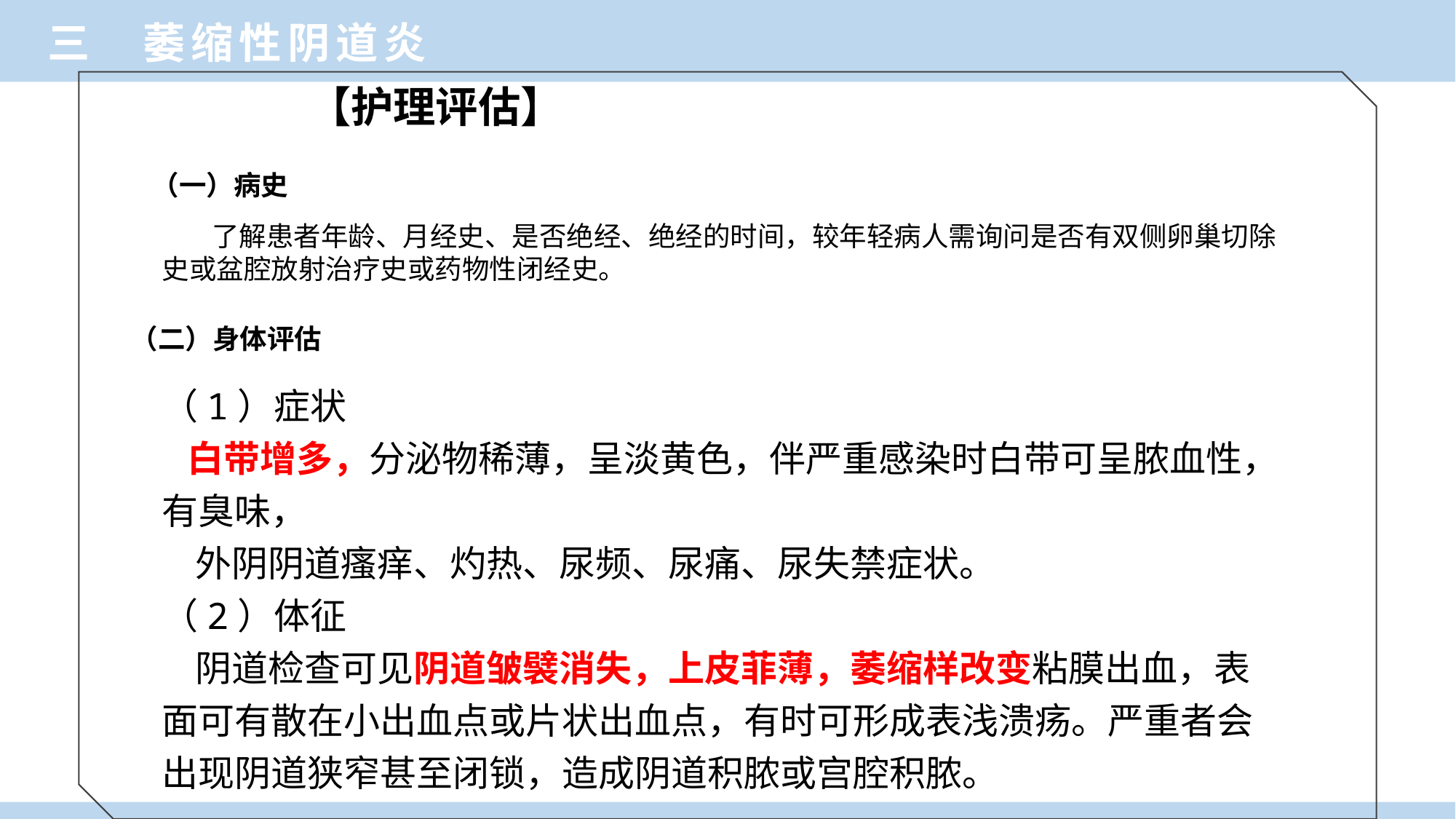

三   萎缩性阴道炎

【护理评估】
（一）病史
       了解患者年龄、月经史、是否绝经、绝经的时间，较年轻病人需询问是否有双侧卵巢切除史或盆腔放射治疗史或药物性闭经史。
（二）身体评估
（1）症状
  白带增多，分泌物稀薄，呈淡黄色，伴严重感染时白带可呈脓血性，有臭味，
   外阴阴道瘙痒、灼热、尿频、尿痛、尿失禁症状。
（2）体征
   阴道检查可见阴道皱襞消失，上皮菲薄，萎缩样改变粘膜出血，表面可有散在小出血点或片状出血点，有时可形成表浅溃疡。严重者会出现阴道狭窄甚至闭锁，造成阴道积脓或宫腔积脓。